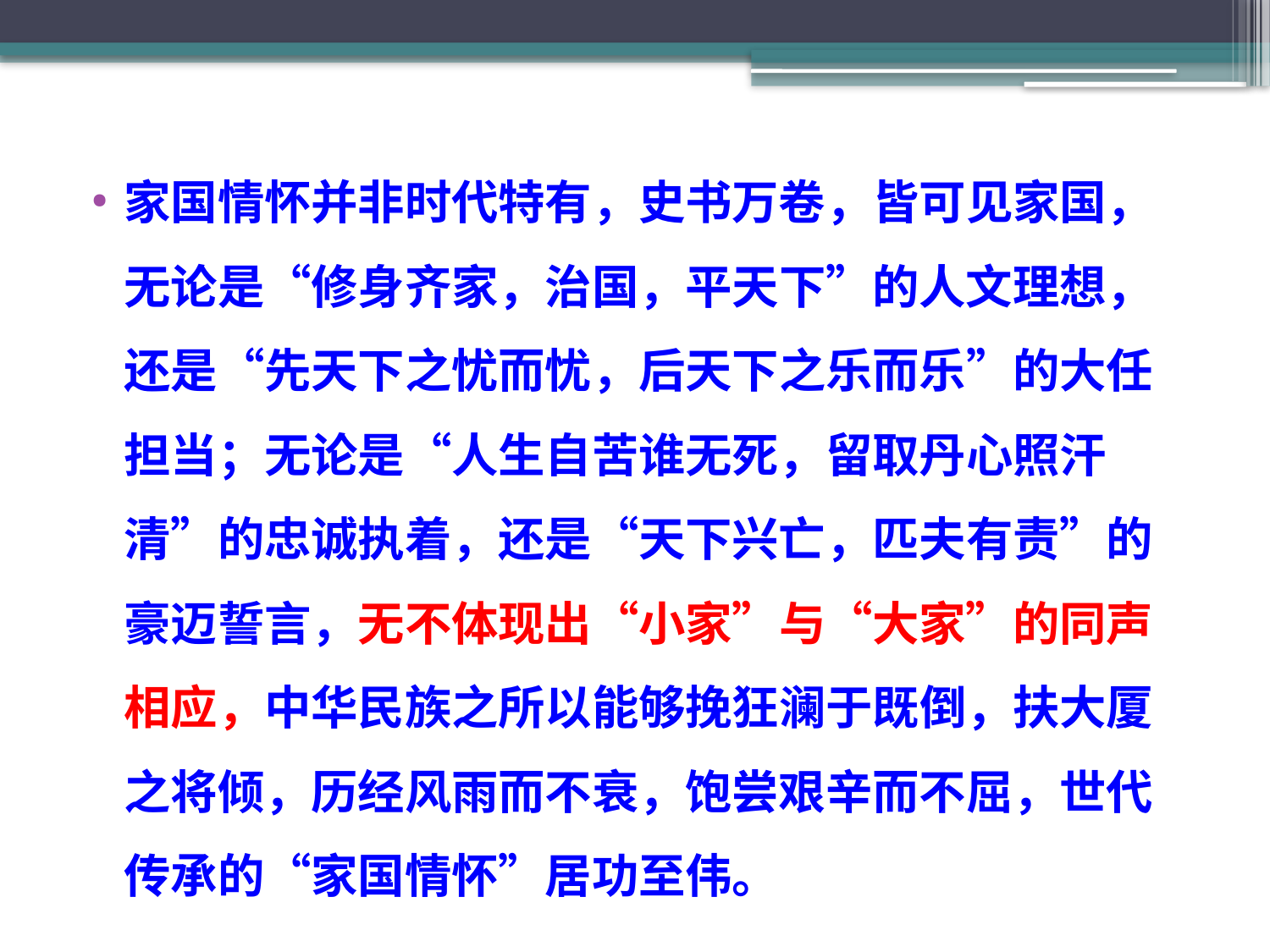

#
家国情怀并非时代特有，史书万卷，皆可见家国，无论是“修身齐家，治国，平天下”的人文理想，还是“先天下之忧而忧，后天下之乐而乐”的大任担当；无论是“人生自苦谁无死，留取丹心照汗清”的忠诚执着，还是“天下兴亡，匹夫有责”的豪迈誓言，无不体现出“小家”与“大家”的同声相应，中华民族之所以能够挽狂澜于既倒，扶大厦之将倾，历经风雨而不衰，饱尝艰辛而不屈，世代传承的“家国情怀”居功至伟。